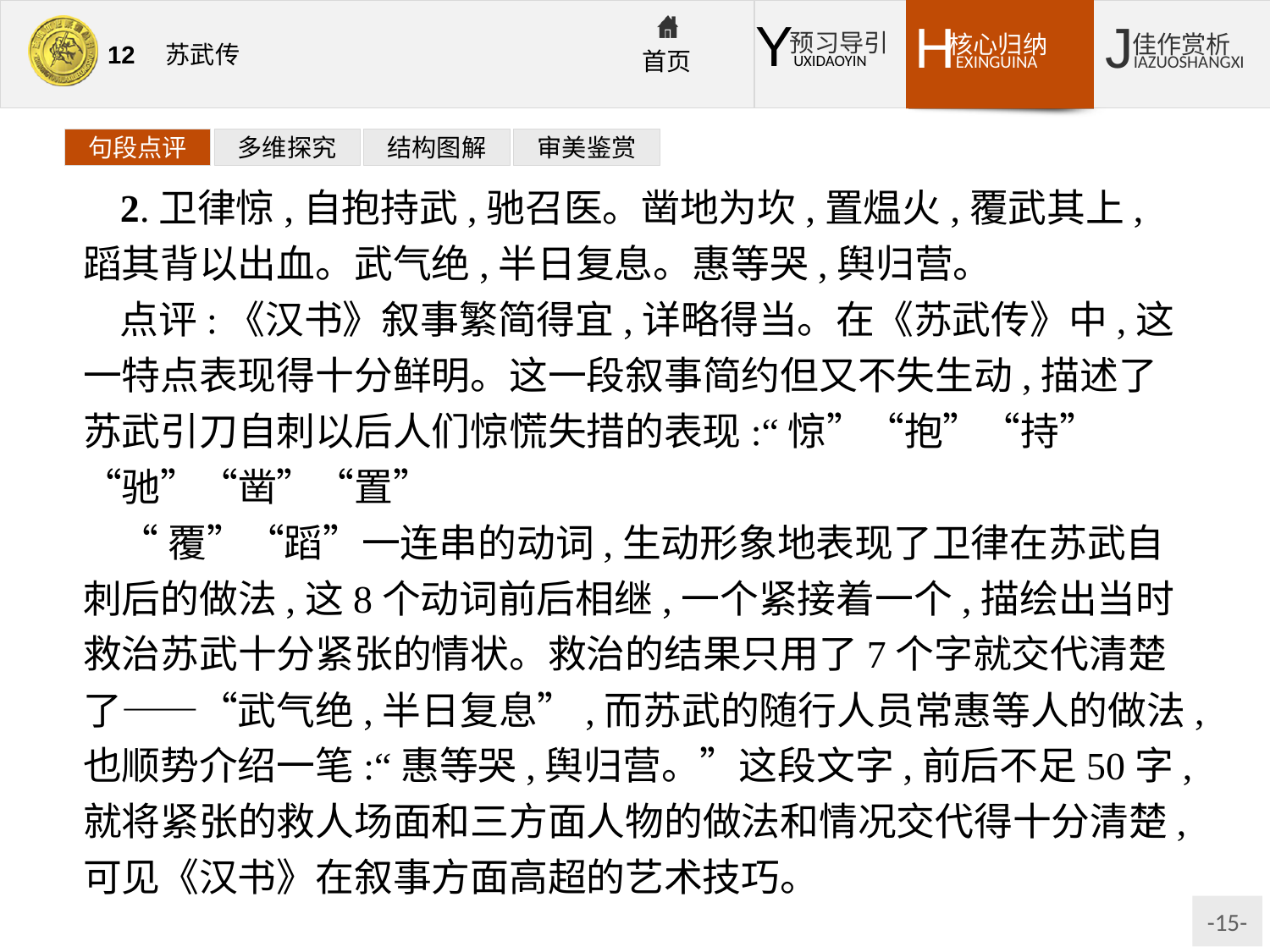

句段点评
多维探究
结构图解
审美鉴赏
2.卫律惊,自抱持武,驰召医。凿地为坎,置煴火,覆武其上,蹈其背以出血。武气绝,半日复息。惠等哭,舆归营。
点评:《汉书》叙事繁简得宜,详略得当。在《苏武传》中,这一特点表现得十分鲜明。这一段叙事简约但又不失生动,描述了苏武引刀自刺以后人们惊慌失措的表现:“惊”“抱”“持”“驰”“凿”“置”
“覆”“蹈”一连串的动词,生动形象地表现了卫律在苏武自刺后的做法,这8个动词前后相继,一个紧接着一个,描绘出当时救治苏武十分紧张的情状。救治的结果只用了7个字就交代清楚了——“武气绝,半日复息”,而苏武的随行人员常惠等人的做法,也顺势介绍一笔:“惠等哭,舆归营。”这段文字,前后不足50字,就将紧张的救人场面和三方面人物的做法和情况交代得十分清楚,可见《汉书》在叙事方面高超的艺术技巧。